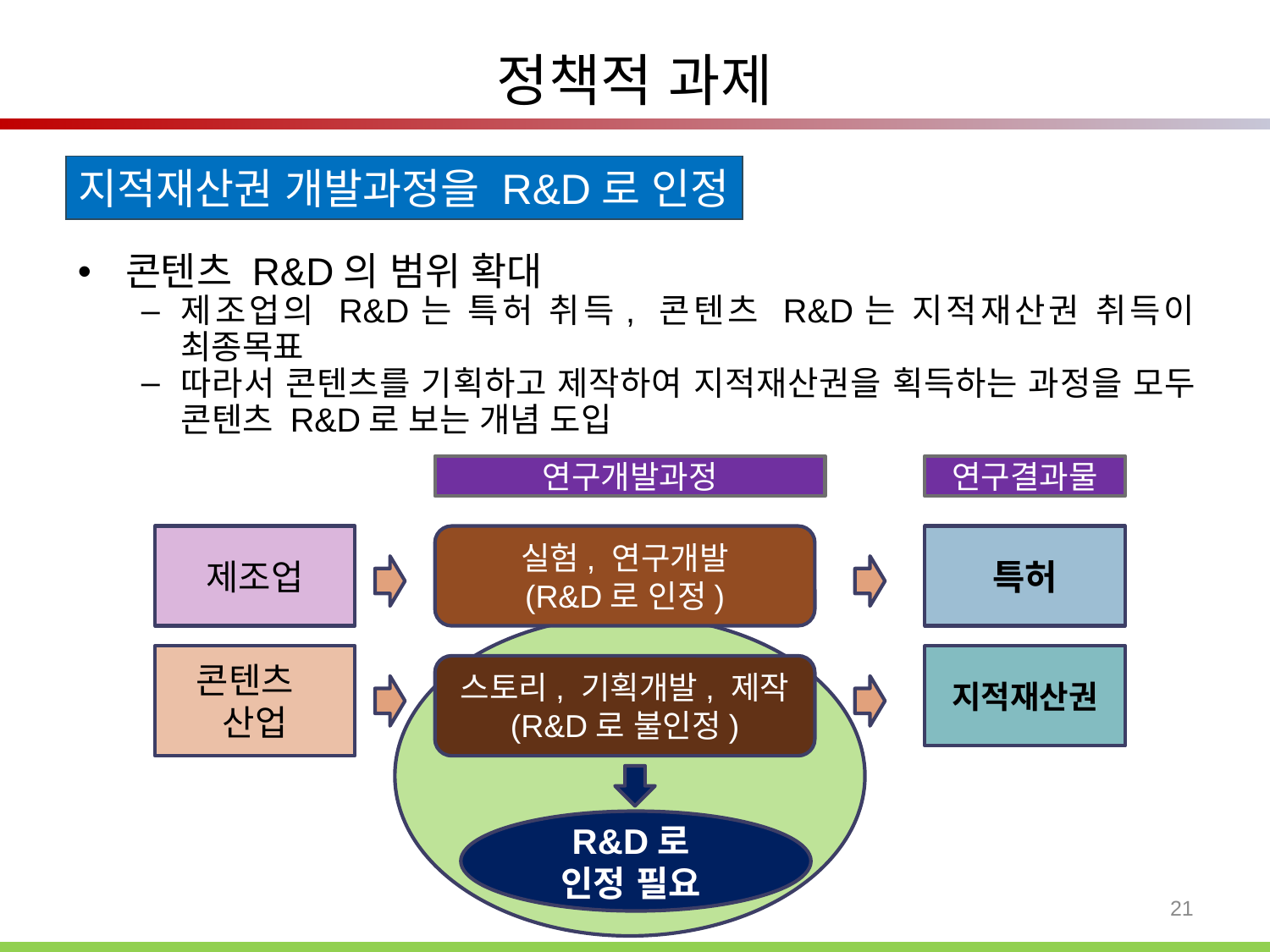

# 정책적 과제
지적재산권 개발과정을 R&D로 인정
콘텐츠 R&D의 범위 확대
제조업의 R&D는 특허 취득, 콘텐츠 R&D는 지적재산권 취득이 최종목표
따라서 콘텐츠를 기획하고 제작하여 지적재산권을 획득하는 과정을 모두 콘텐츠 R&D로 보는 개념 도입

연구개발과정
연구결과물
제조업
실험, 연구개발
(R&D로 인정)
특허

콘텐츠   산업
지적재산권
스토리, 기획개발, 제작
(R&D로 불인정)

R&D로
인정 필요
21